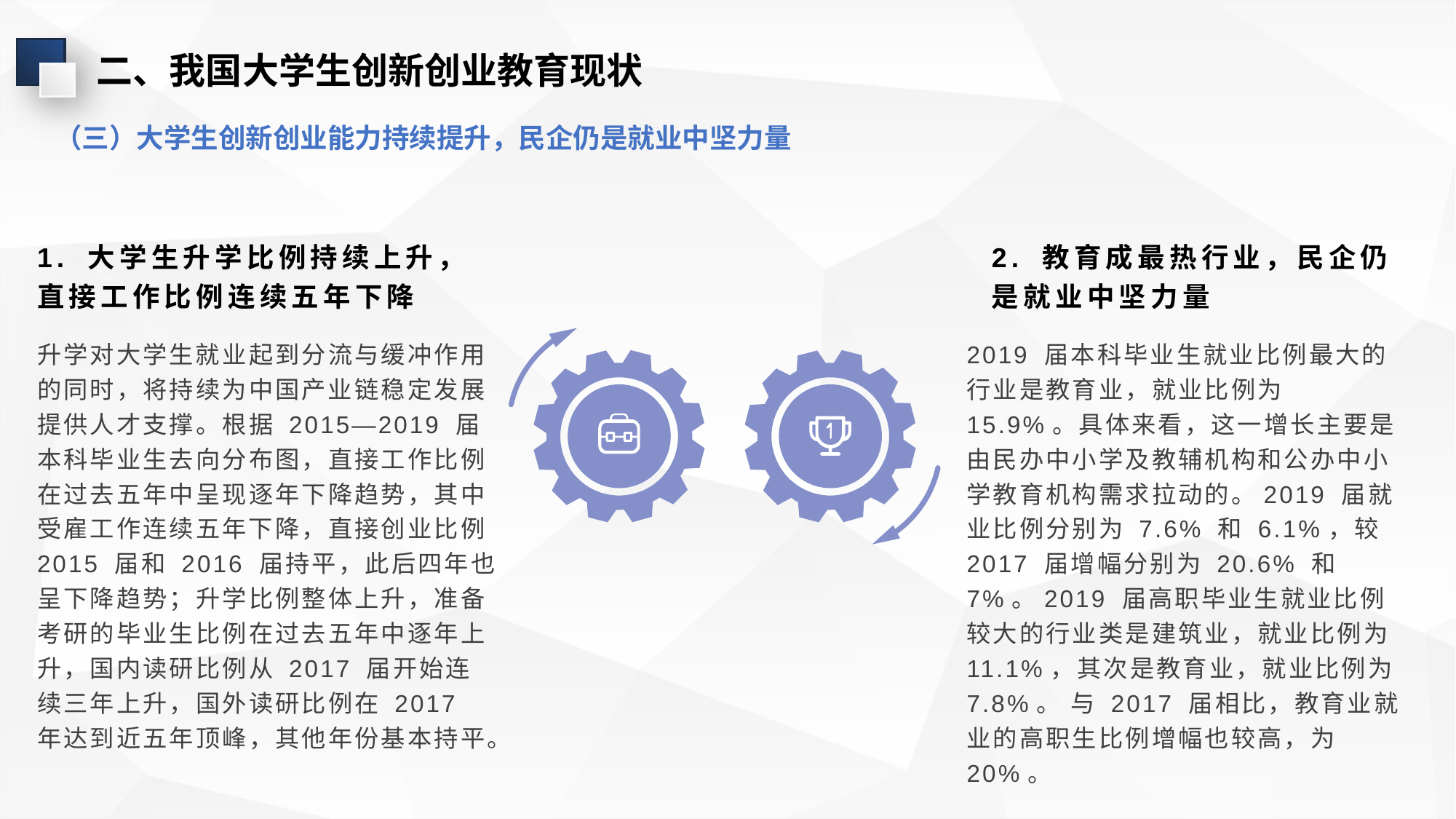

二、我国大学生创新创业教育现状
（三）大学生创新创业能力持续提升，民企仍是就业中坚力量
1. 大学生升学比例持续上升，直接工作比例连续五年下降
2. 教育成最热行业，民企仍是就业中坚力量

升学对大学生就业起到分流与缓冲作用的同时，将持续为中国产业链稳定发展提供人才支撑。根据 2015—2019 届本科毕业生去向分布图，直接工作比例在过去五年中呈现逐年下降趋势，其中受雇工作连续五年下降，直接创业比例 2015 届和 2016 届持平，此后四年也呈下降趋势；升学比例整体上升，准备考研的毕业生比例在过去五年中逐年上升，国内读研比例从 2017 届开始连续三年上升，国外读研比例在 2017 年达到近五年顶峰，其他年份基本持平。
2019 届本科毕业生就业比例最大的行业是教育业，就业比例为 15.9%。具体来看，这一增长主要是由民办中小学及教辅机构和公办中小学教育机构需求拉动的。2019 届就业比例分别为 7.6% 和 6.1%，较 2017 届增幅分别为 20.6% 和 7%。2019 届高职毕业生就业比例较大的行业类是建筑业，就业比例为 11.1%，其次是教育业，就业比例为 7.8%。 与 2017 届相比，教育业就业的高职生比例增幅也较高，为 20%。